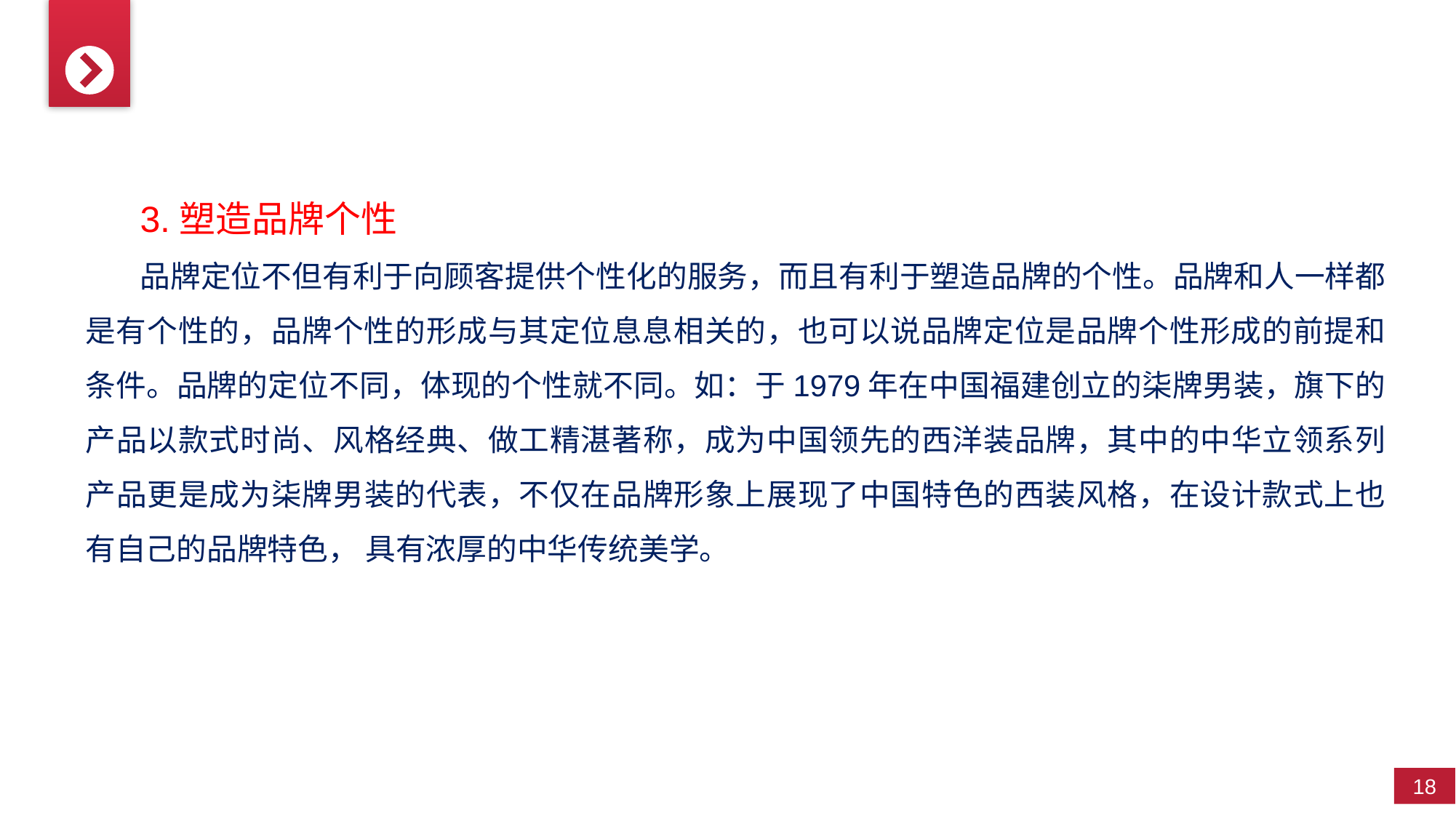

3.塑造品牌个性
品牌定位不但有利于向顾客提供个性化的服务，而且有利于塑造品牌的个性。品牌和人一样都是有个性的，品牌个性的形成与其定位息息相关的，也可以说品牌定位是品牌个性形成的前提和条件。品牌的定位不同，体现的个性就不同。如：于1979年在中国福建创立的柒牌男装，旗下的产品以款式时尚、风格经典、做工精湛著称，成为中国领先的西洋装品牌，其中的中华立领系列产品更是成为柒牌男装的代表，不仅在品牌形象上展现了中国特色的西装风格，在设计款式上也有自己的品牌特色， 具有浓厚的中华传统美学。